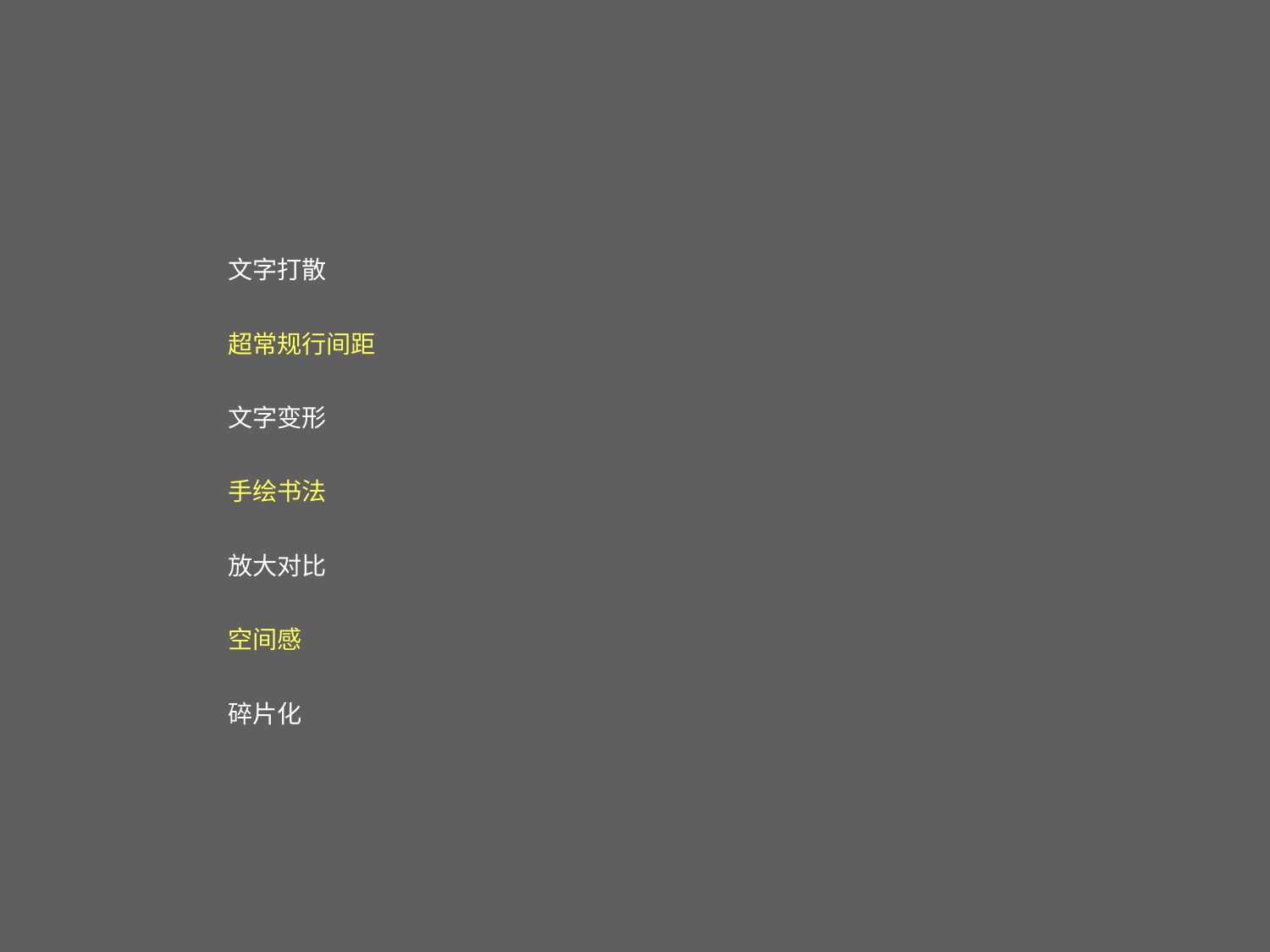

文字打散

超常规行间距

文字变形

手绘书法

放大对比

空间感

碎片化